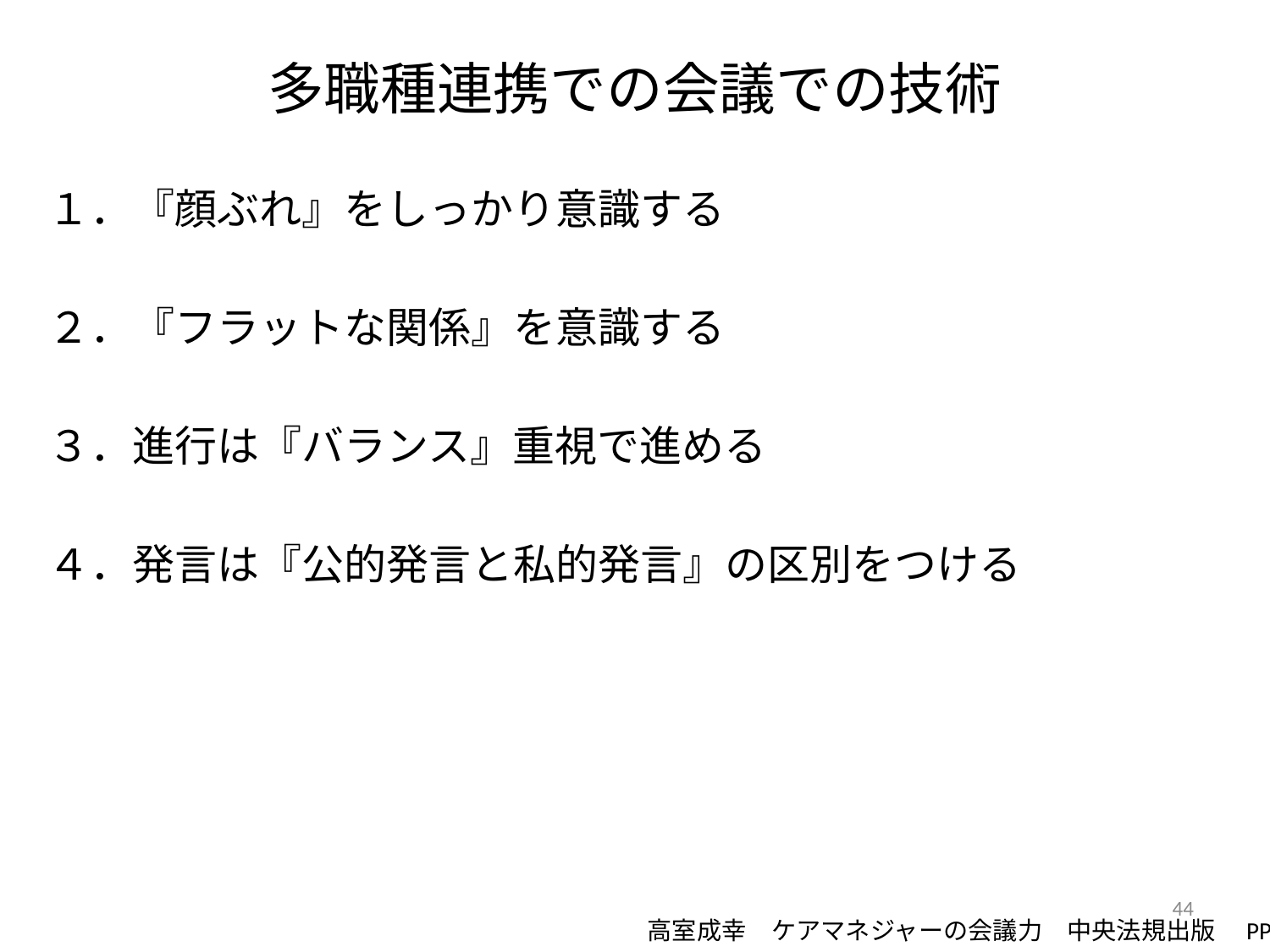

# 多職種連携での会議での技術
１．『顔ぶれ』をしっかり意識する

２．『フラットな関係』を意識する

３．進行は『バランス』重視で進める

４．発言は『公的発言と私的発言』の区別をつける
44
高室成幸　ケアマネジャーの会議力　中央法規出版　PP40